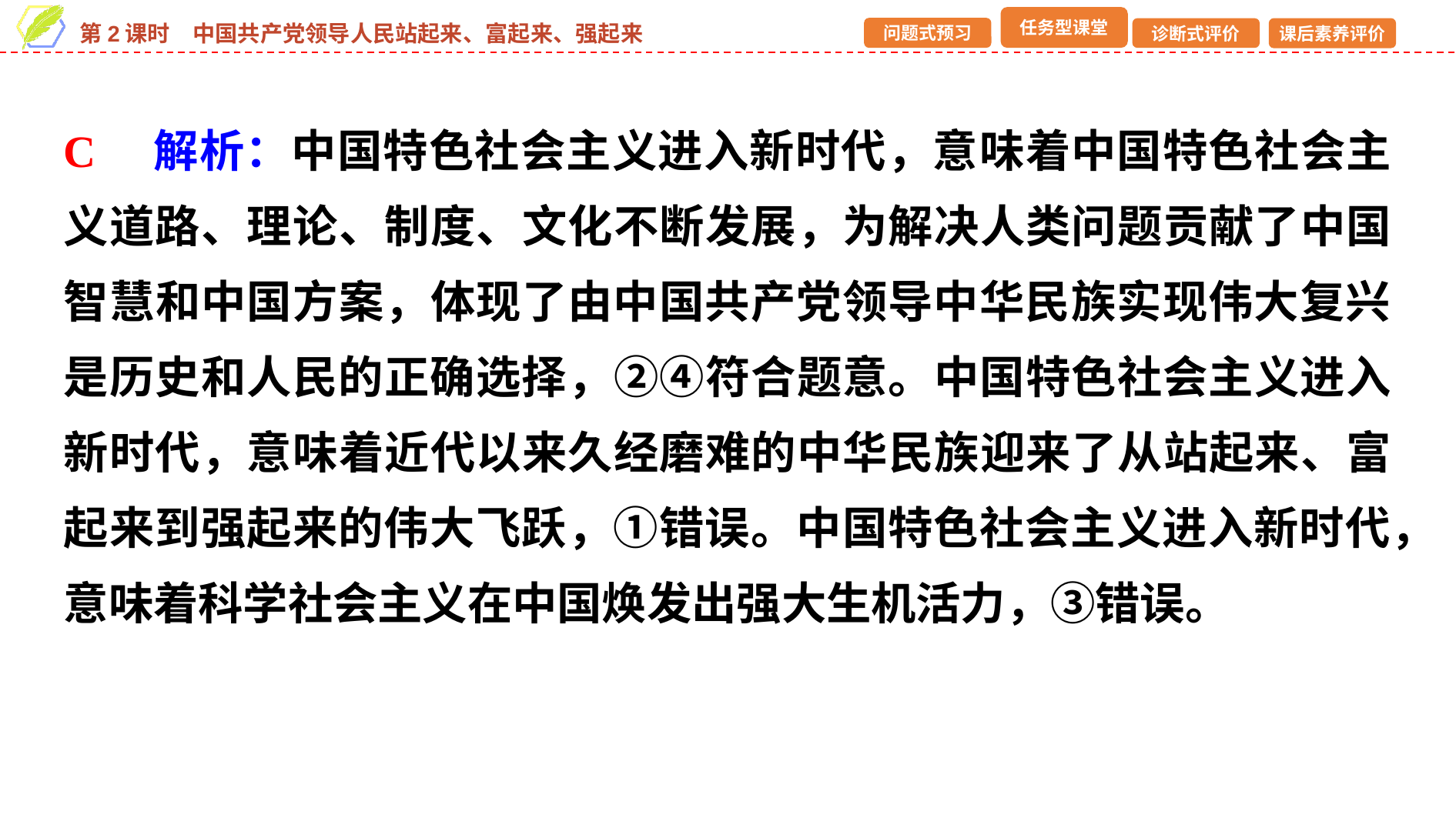

C　解析：中国特色社会主义进入新时代，意味着中国特色社会主义道路、理论、制度、文化不断发展，为解决人类问题贡献了中国智慧和中国方案，体现了由中国共产党领导中华民族实现伟大复兴是历史和人民的正确选择，②④符合题意。中国特色社会主义进入新时代，意味着近代以来久经磨难的中华民族迎来了从站起来、富起来到强起来的伟大飞跃，①错误。中国特色社会主义进入新时代，意味着科学社会主义在中国焕发出强大生机活力，③错误。